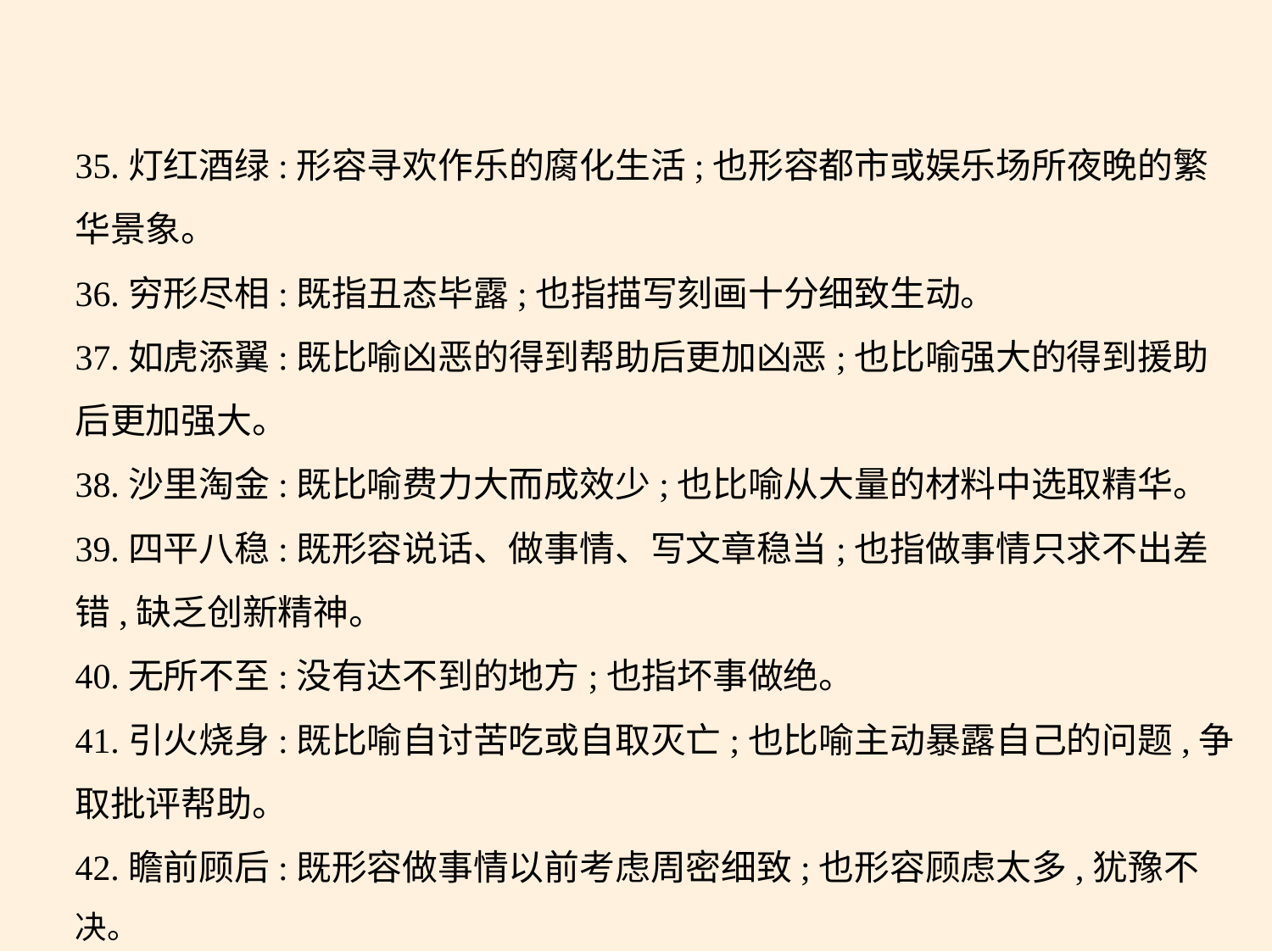

35.灯红酒绿:形容寻欢作乐的腐化生活;也形容都市或娱乐场所夜晚的繁
华景象。
36.穷形尽相:既指丑态毕露;也指描写刻画十分细致生动。
37.如虎添翼:既比喻凶恶的得到帮助后更加凶恶;也比喻强大的得到援助
后更加强大。
38.沙里淘金:既比喻费力大而成效少;也比喻从大量的材料中选取精华。
39.四平八稳:既形容说话、做事情、写文章稳当;也指做事情只求不出差
错,缺乏创新精神。
40.无所不至:没有达不到的地方;也指坏事做绝。
41.引火烧身:既比喻自讨苦吃或自取灭亡;也比喻主动暴露自己的问题,争
取批评帮助。
42.瞻前顾后:既形容做事情以前考虑周密细致;也形容顾虑太多,犹豫不决。